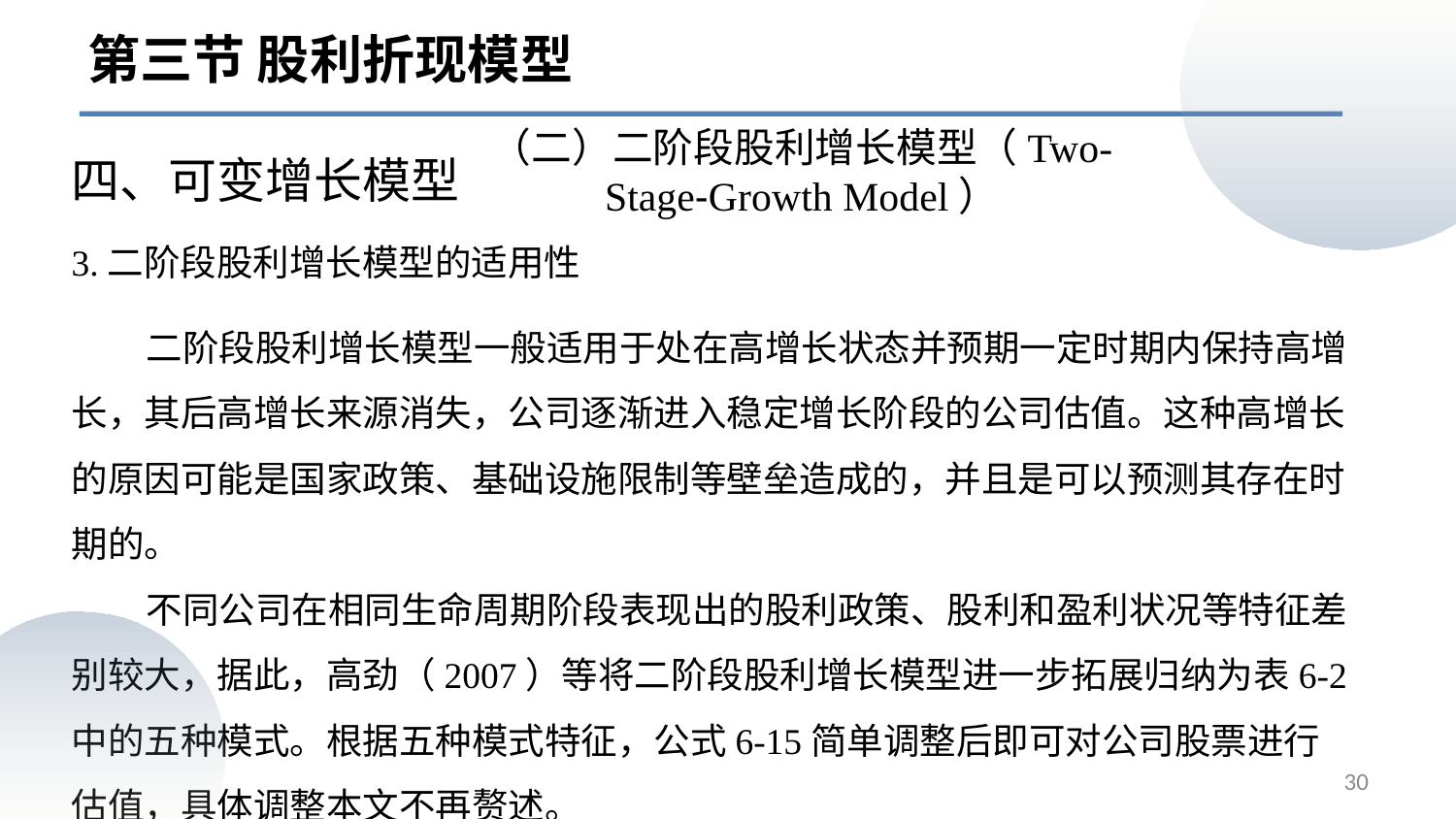

第三节 股利折现模型
（二）二阶段股利增长模型（Two-Stage-Growth Model）
四、可变增长模型
# 3.二阶段股利增长模型的适用性
        二阶段股利增长模型一般适用于处在高增长状态并预期一定时期内保持高增长，其后高增长来源消失，公司逐渐进入稳定增长阶段的公司估值。这种高增长的原因可能是国家政策、基础设施限制等壁垒造成的，并且是可以预测其存在时期的。
        不同公司在相同生命周期阶段表现出的股利政策、股利和盈利状况等特征差别较大，据此，高劲（2007）等将二阶段股利增长模型进一步拓展归纳为表6-2中的五种模式。根据五种模式特征，公式6-15简单调整后即可对公司股票进行估值，具体调整本文不再赘述。

30